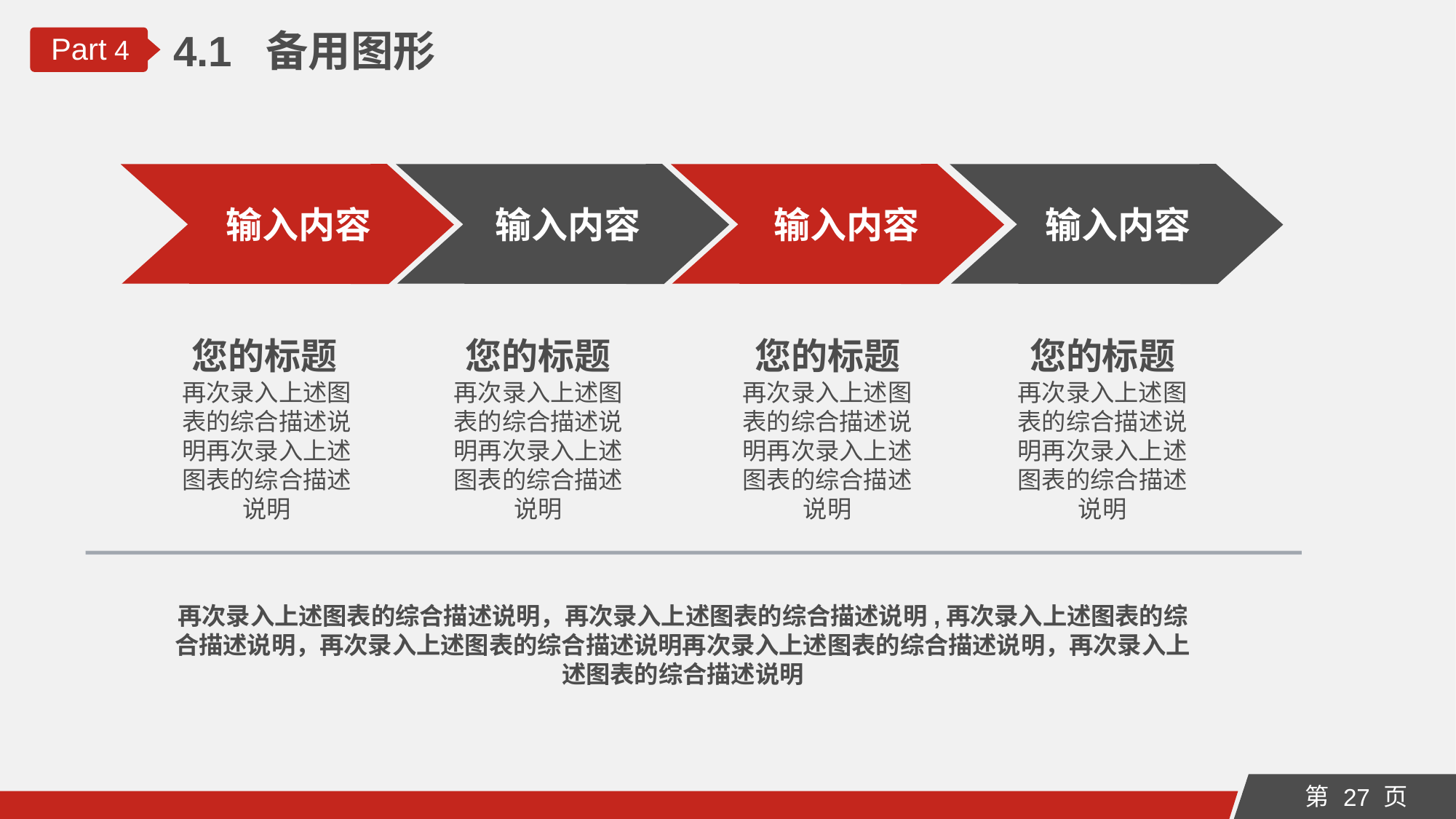

4.1  备用图形
Part 4

输入内容

输入内容

输入内容

输入内容
您的标题
再次录入上述图表的综合描述说明再次录入上述图表的综合描述说明
您的标题
再次录入上述图表的综合描述说明再次录入上述图表的综合描述说明
您的标题
再次录入上述图表的综合描述说明再次录入上述图表的综合描述说明
您的标题
再次录入上述图表的综合描述说明再次录入上述图表的综合描述说明

再次录入上述图表的综合描述说明，再次录入上述图表的综合描述说明,再次录入上述图表的综合描述说明，再次录入上述图表的综合描述说明再次录入上述图表的综合描述说明，再次录入上述图表的综合描述说明